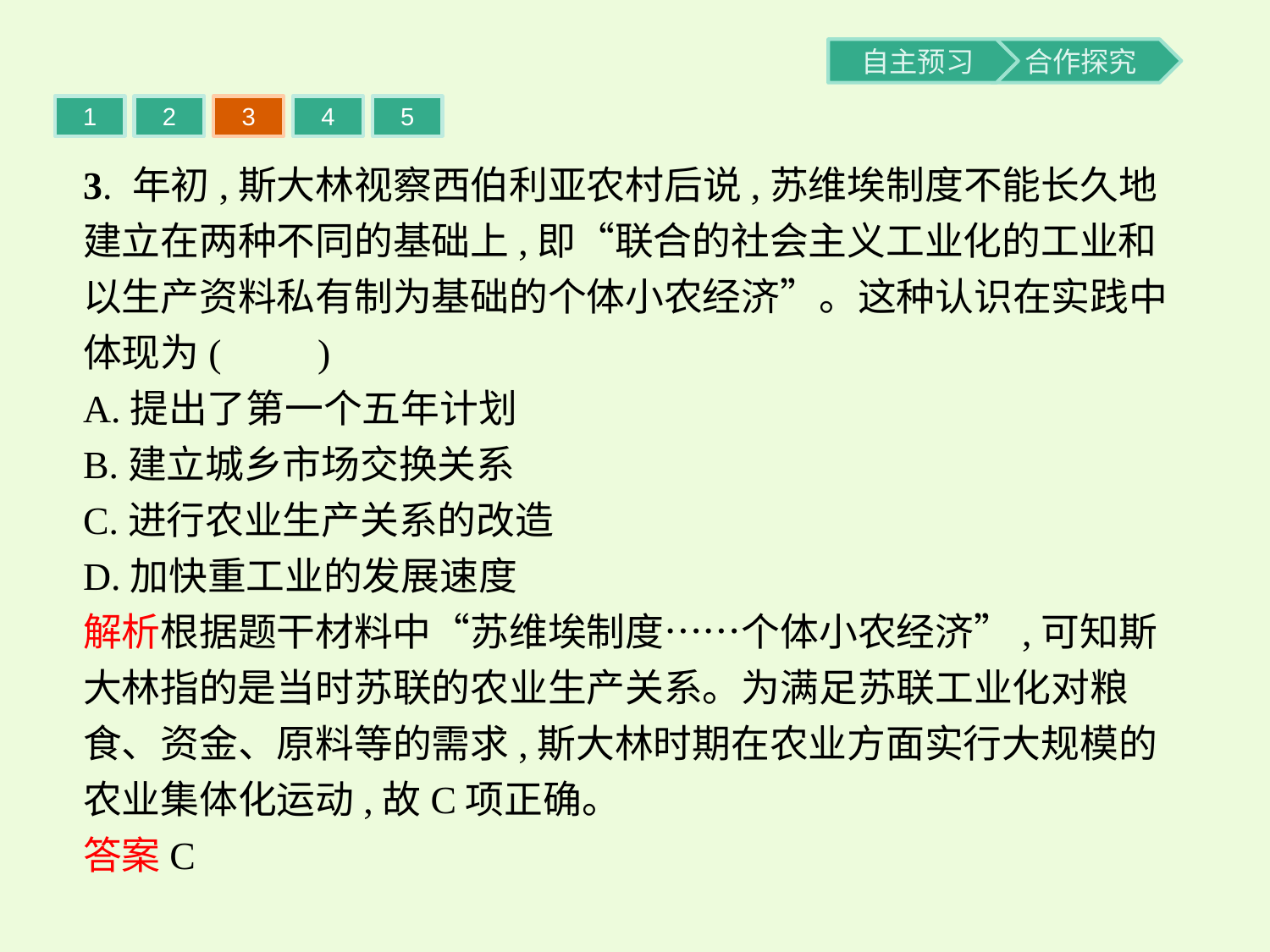

1
2
3
4
5
3. 年初,斯大林视察西伯利亚农村后说,苏维埃制度不能长久地建立在两种不同的基础上,即“联合的社会主义工业化的工业和以生产资料私有制为基础的个体小农经济”。这种认识在实践中体现为(　　)
A.提出了第一个五年计划
B.建立城乡市场交换关系
C.进行农业生产关系的改造
D.加快重工业的发展速度
解析根据题干材料中“苏维埃制度……个体小农经济”,可知斯大林指的是当时苏联的农业生产关系。为满足苏联工业化对粮食、资金、原料等的需求,斯大林时期在农业方面实行大规模的农业集体化运动,故C项正确。
答案C